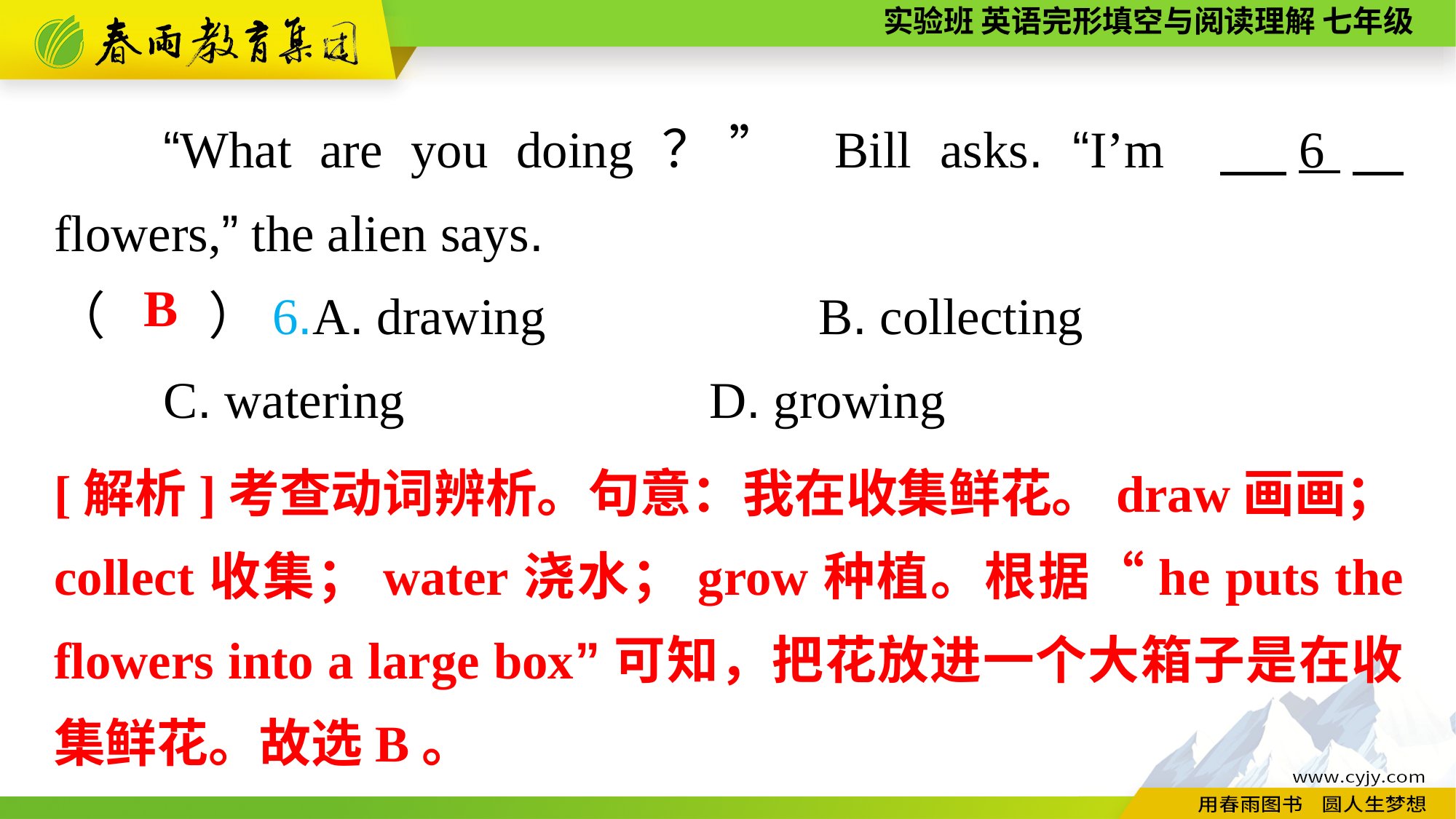

“What are you doing？” Bill asks. “I’m 　6　 flowers,” the alien says.
（　　）6.A. drawing			B. collecting
	C. watering			D. growing
B
[解析]考查动词辨析。句意：我在收集鲜花。draw画画；collect收集；water浇水；grow种植。根据“he puts the flowers into a large box”可知，把花放进一个大箱子是在收集鲜花。故选B。